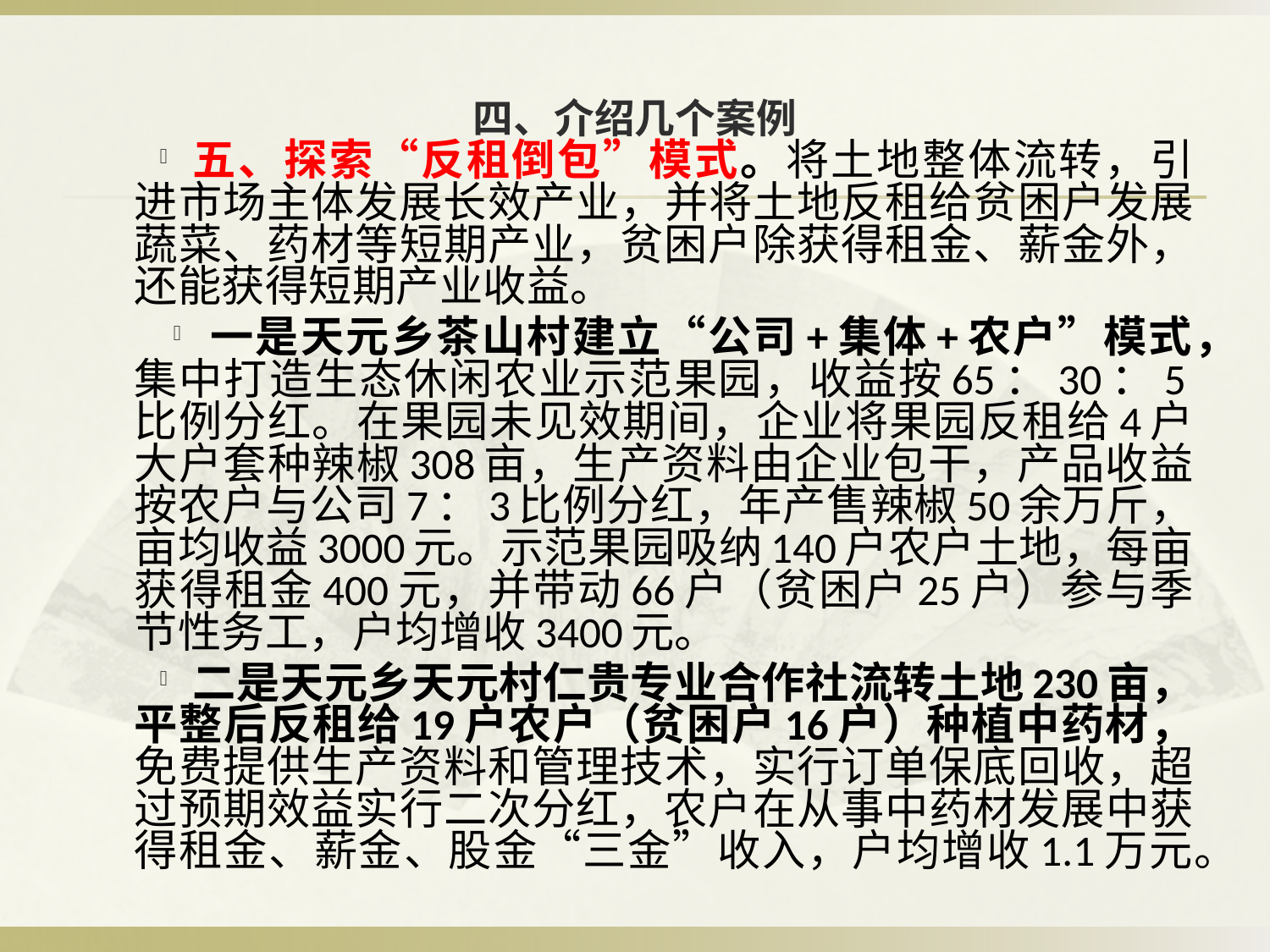

# 四、介绍几个案例
五、探索“反租倒包”模式。将土地整体流转，引进市场主体发展长效产业，并将土地反租给贫困户发展蔬菜、药材等短期产业，贫困户除获得租金、薪金外，还能获得短期产业收益。
一是天元乡茶山村建立“公司+集体+农户”模式，集中打造生态休闲农业示范果园，收益按65：30：5比例分红。在果园未见效期间，企业将果园反租给4户大户套种辣椒308亩，生产资料由企业包干，产品收益按农户与公司7：3比例分红，年产售辣椒50余万斤，亩均收益3000元。示范果园吸纳140户农户土地，每亩获得租金400元，并带动66户（贫困户25户）参与季节性务工，户均增收3400元。
二是天元乡天元村仁贵专业合作社流转土地230亩，平整后反租给19户农户（贫困户16户）种植中药材，免费提供生产资料和管理技术，实行订单保底回收，超过预期效益实行二次分红，农户在从事中药材发展中获得租金、薪金、股金“三金”收入，户均增收1.1万元。